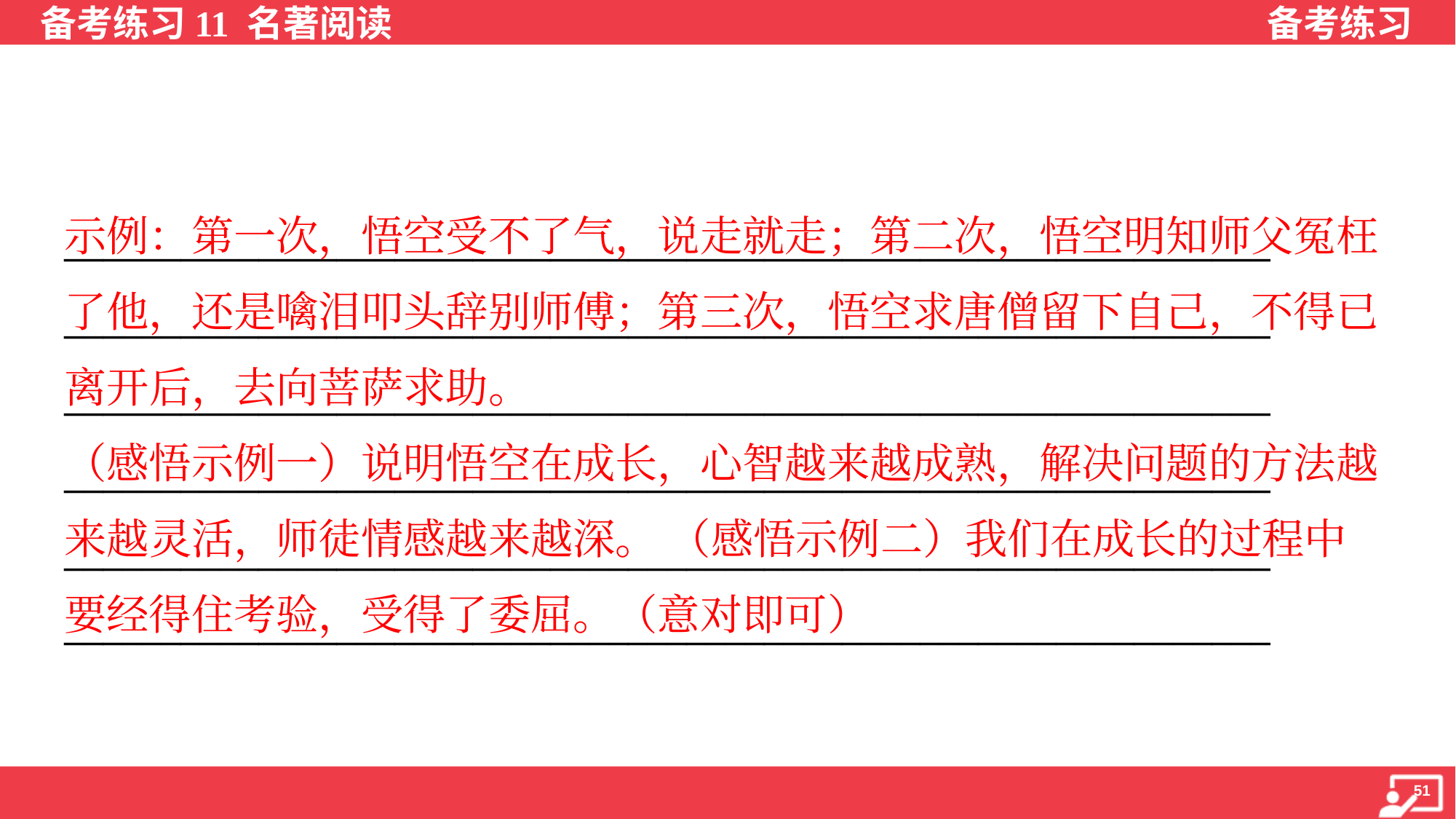

示例：第一次，悟空受不了气，说走就走；第二次，悟空明知师父冤枉
了他，还是噙泪叩头辞别师傅；第三次，悟空求唐僧留下自己，不得已
离开后，去向菩萨求助。
（感悟示例一）说明悟空在成长，心智越来越成熟，解决问题的方法越
来越灵活，师徒情感越来越深。 （感悟示例二）我们在成长的过程中
要经得住考验，受得了委屈。（意对即可）
______________________________________________________________
______________________________________________________________
______________________________________________________________
______________________________________________________________
______________________________________________________________
______________________________________________________________